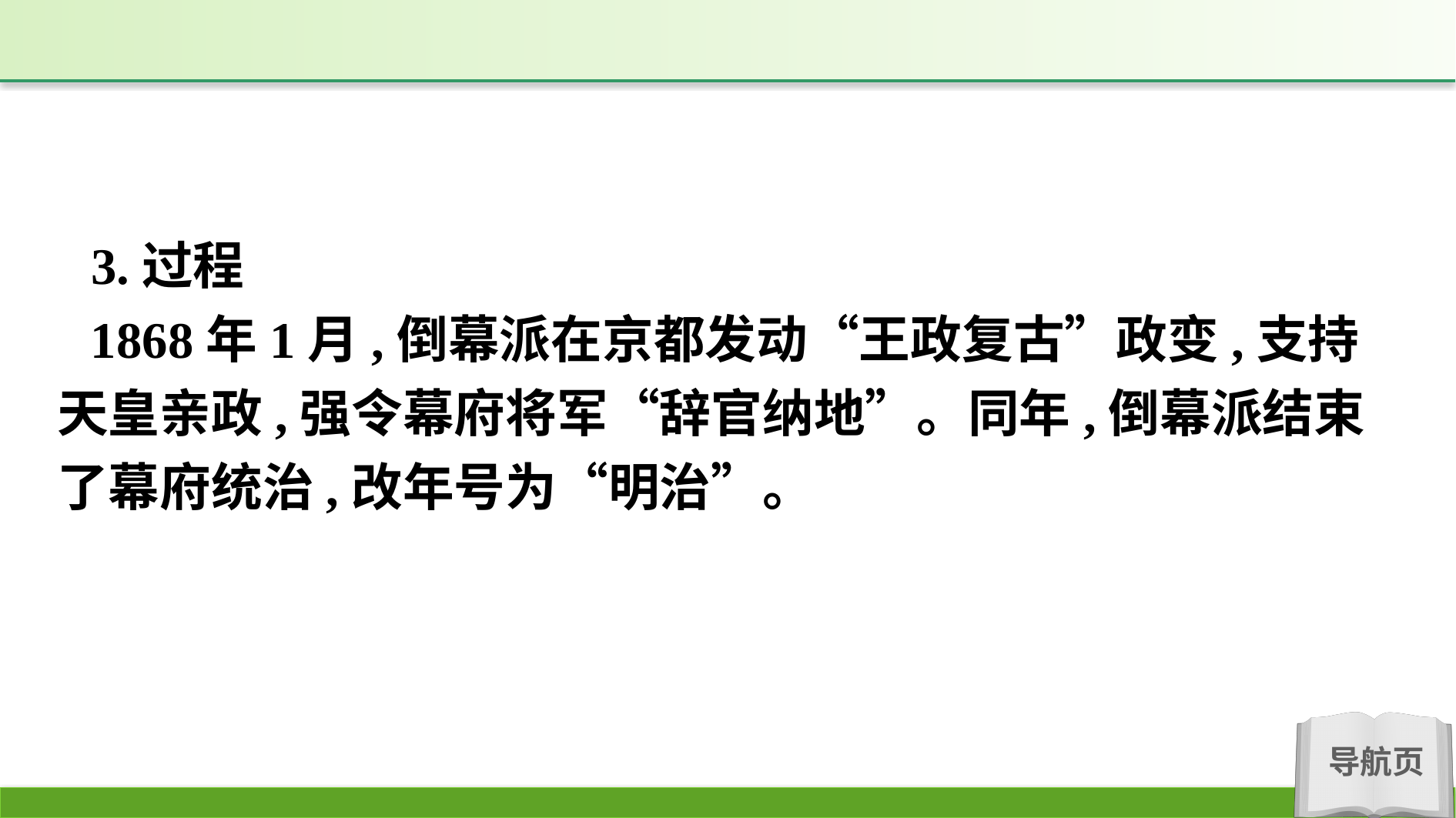

3.过程
1868年1月,倒幕派在京都发动“王政复古”政变,支持天皇亲政,强令幕府将军“辞官纳地”。同年,倒幕派结束了幕府统治,改年号为“明治”。